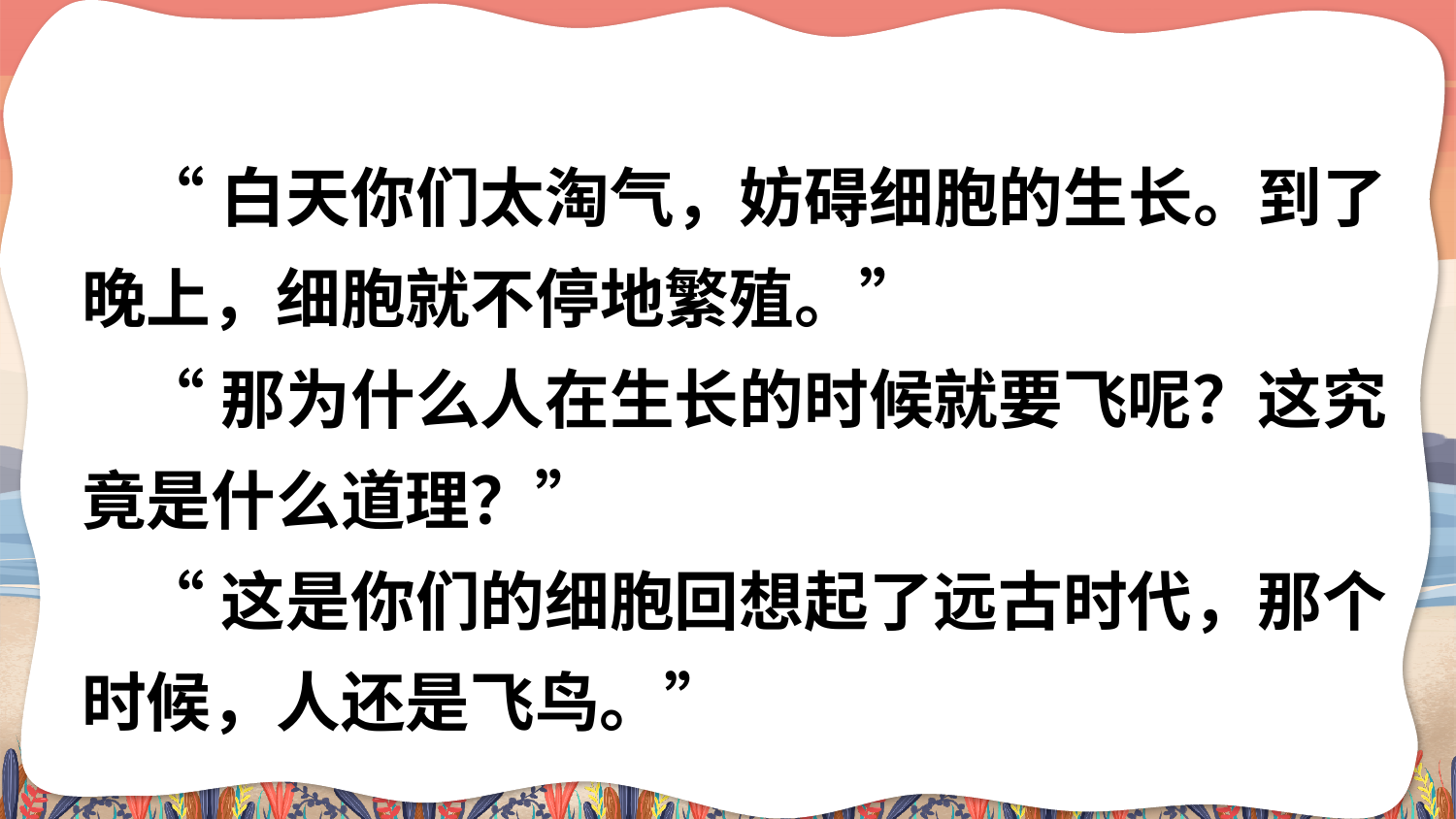

“白天你们太淘气，妨碍细胞的生长。到了晚上，细胞就不停地繁殖。”
    “那为什么人在生长的时候就要飞呢？这究竟是什么道理？”
    “这是你们的细胞回想起了远古时代，那个时候，人还是飞鸟。”